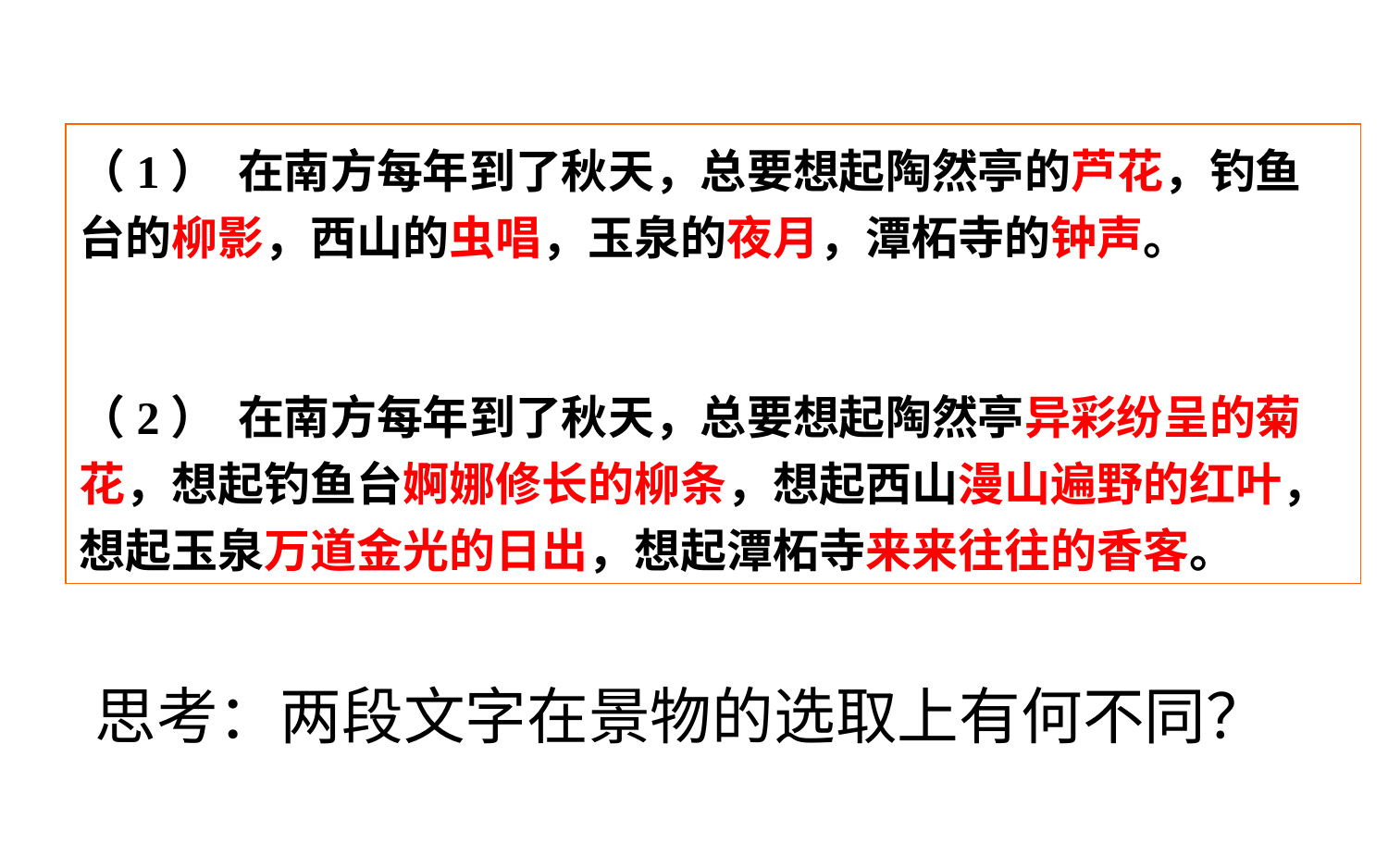

（1）  在南方每年到了秋天，总要想起陶然亭的芦花，钓鱼台的柳影，西山的虫唱，玉泉的夜月，潭柘寺的钟声。

（2）  在南方每年到了秋天，总要想起陶然亭异彩纷呈的菊花，想起钓鱼台婀娜修长的柳条，想起西山漫山遍野的红叶，想起玉泉万道金光的日出，想起潭柘寺来来往往的香客。

思考：两段文字在景物的选取上有何不同？